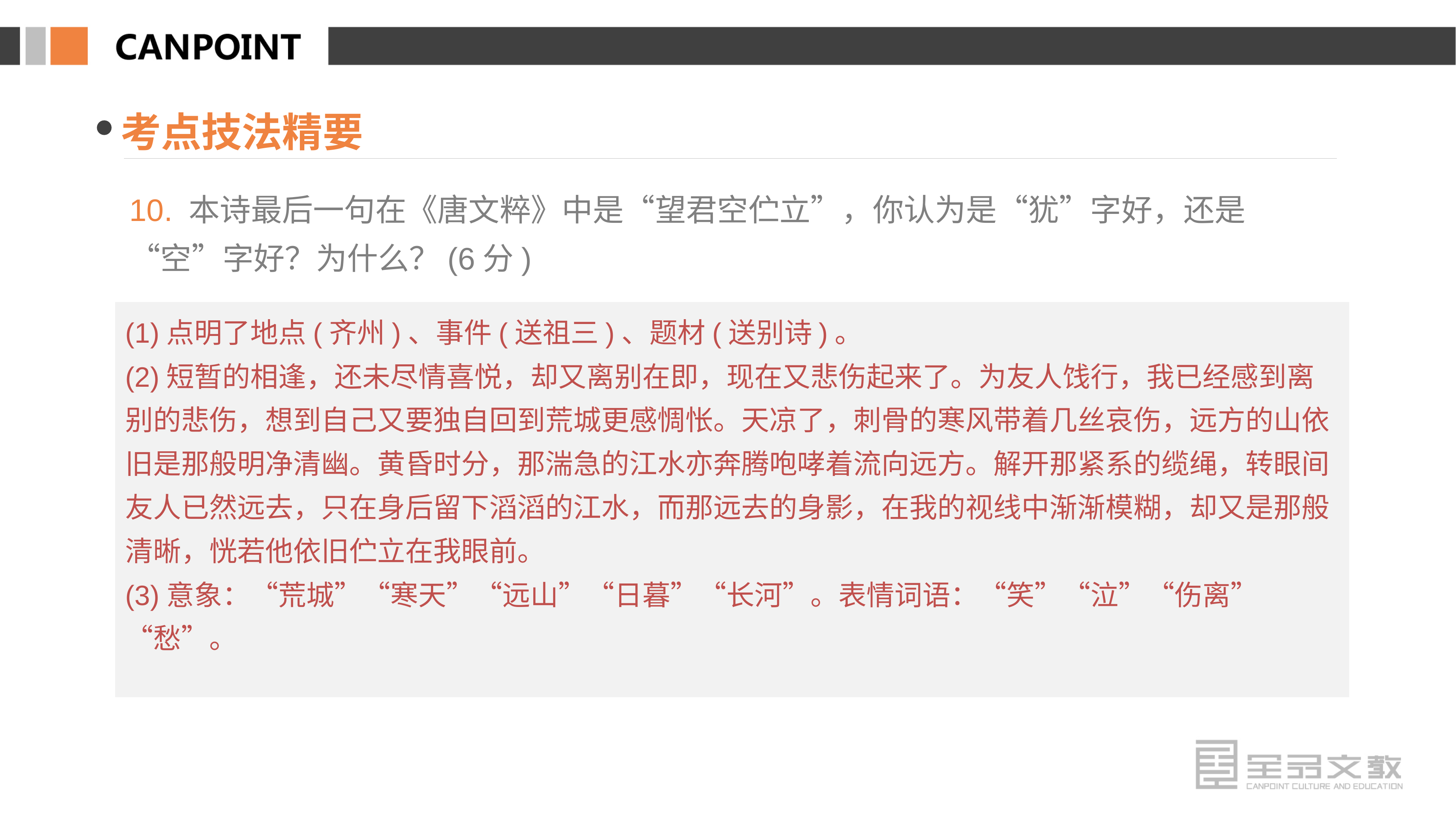

考点技法精要

10. 本诗最后一句在《唐文粹》中是“望君空伫立”，你认为是“犹”字好，还是“空”字好？为什么？(6分)

(1)点明了地点(齐州)、事件(送祖三)、题材(送别诗)。
(2)短暂的相逢，还未尽情喜悦，却又离别在即，现在又悲伤起来了。为友人饯行，我已经感到离别的悲伤，想到自己又要独自回到荒城更感惆怅。天凉了，刺骨的寒风带着几丝哀伤，远方的山依旧是那般明净清幽。黄昏时分，那湍急的江水亦奔腾咆哮着流向远方。解开那紧系的缆绳，转眼间友人已然远去，只在身后留下滔滔的江水，而那远去的身影，在我的视线中渐渐模糊，却又是那般清晰，恍若他依旧伫立在我眼前。
(3)意象：“荒城”“寒天”“远山”“日暮”“长河”。表情词语：“笑”“泣”“伤离”“愁”。